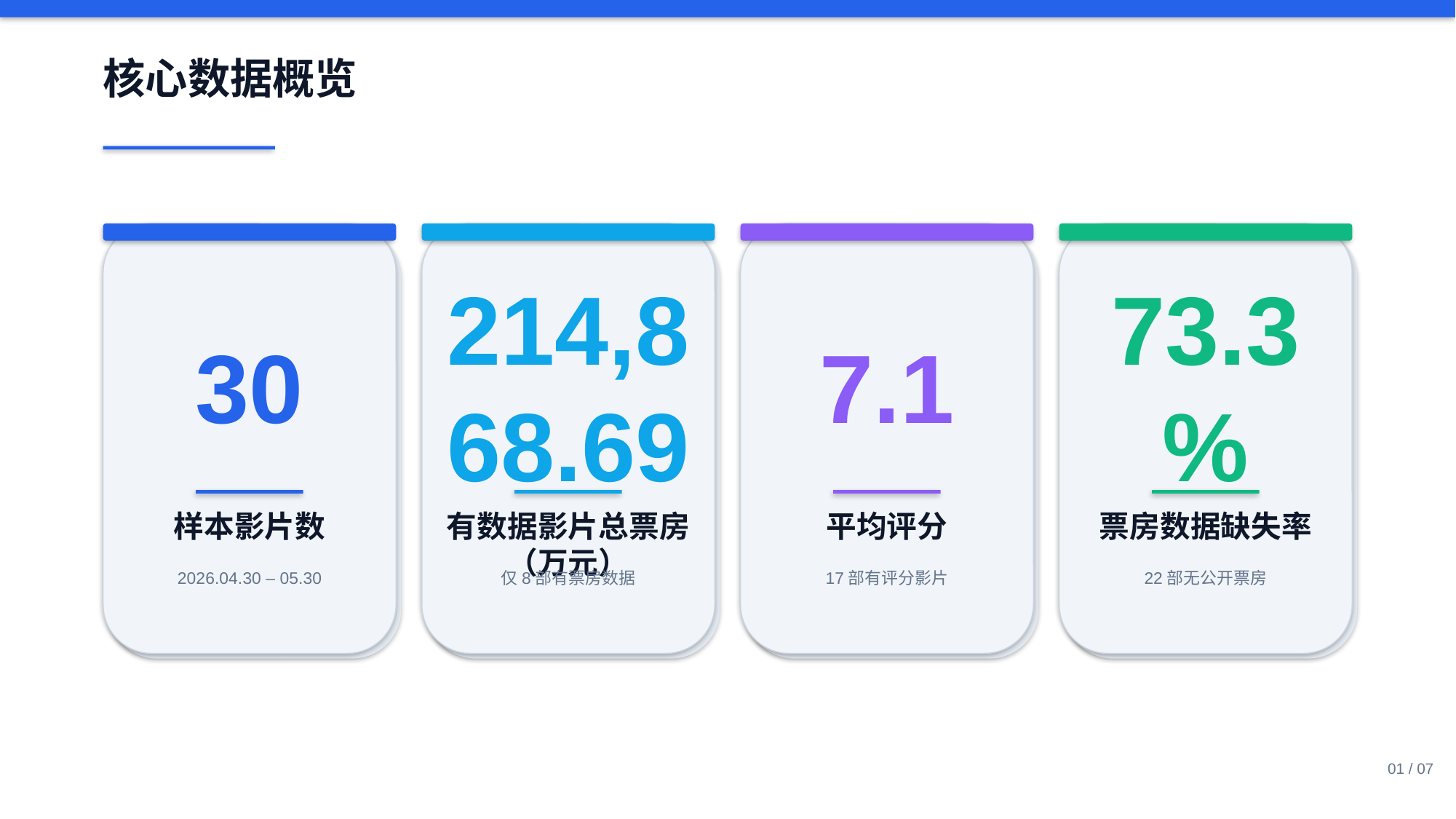

核心数据概览

30
214,868.69
7.1
73.3%

样本影片数
有数据影片总票房（万元）
平均评分
票房数据缺失率
2026.04.30 – 05.30
仅8部有票房数据
17部有评分影片
22部无公开票房
01 / 07